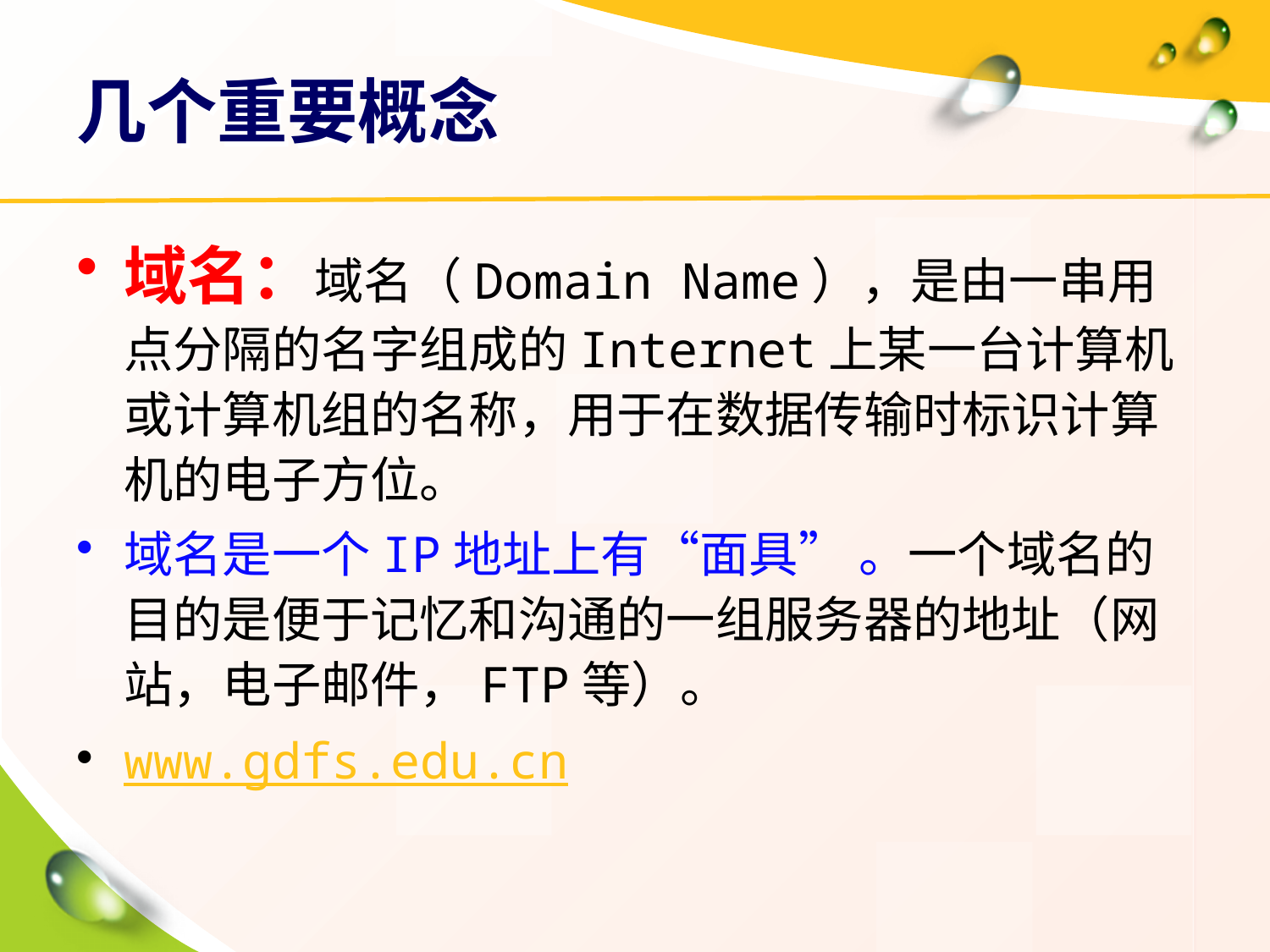

# 几个重要概念
域名：域名（Domain Name），是由一串用点分隔的名字组成的Internet上某一台计算机或计算机组的名称，用于在数据传输时标识计算机的电子方位。
域名是一个IP地址上有“面具” 。一个域名的目的是便于记忆和沟通的一组服务器的地址（网站，电子邮件，FTP等）。
www.gdfs.edu.cn